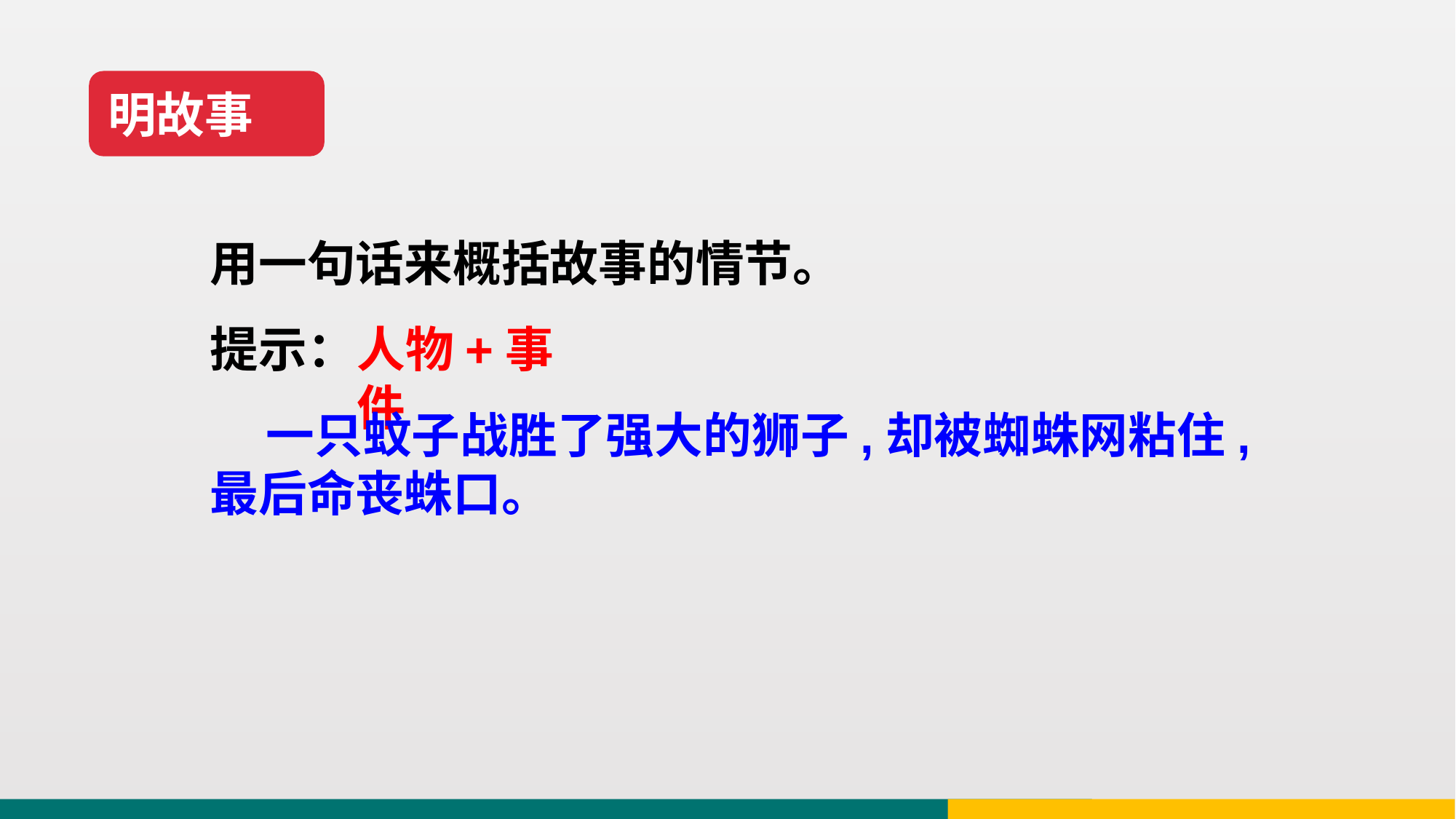

明故事
用一句话来概括故事的情节。
提示：
人物+事件
    一只蚊子战胜了强大的狮子,却被蜘蛛网粘住,最后命丧蛛口。